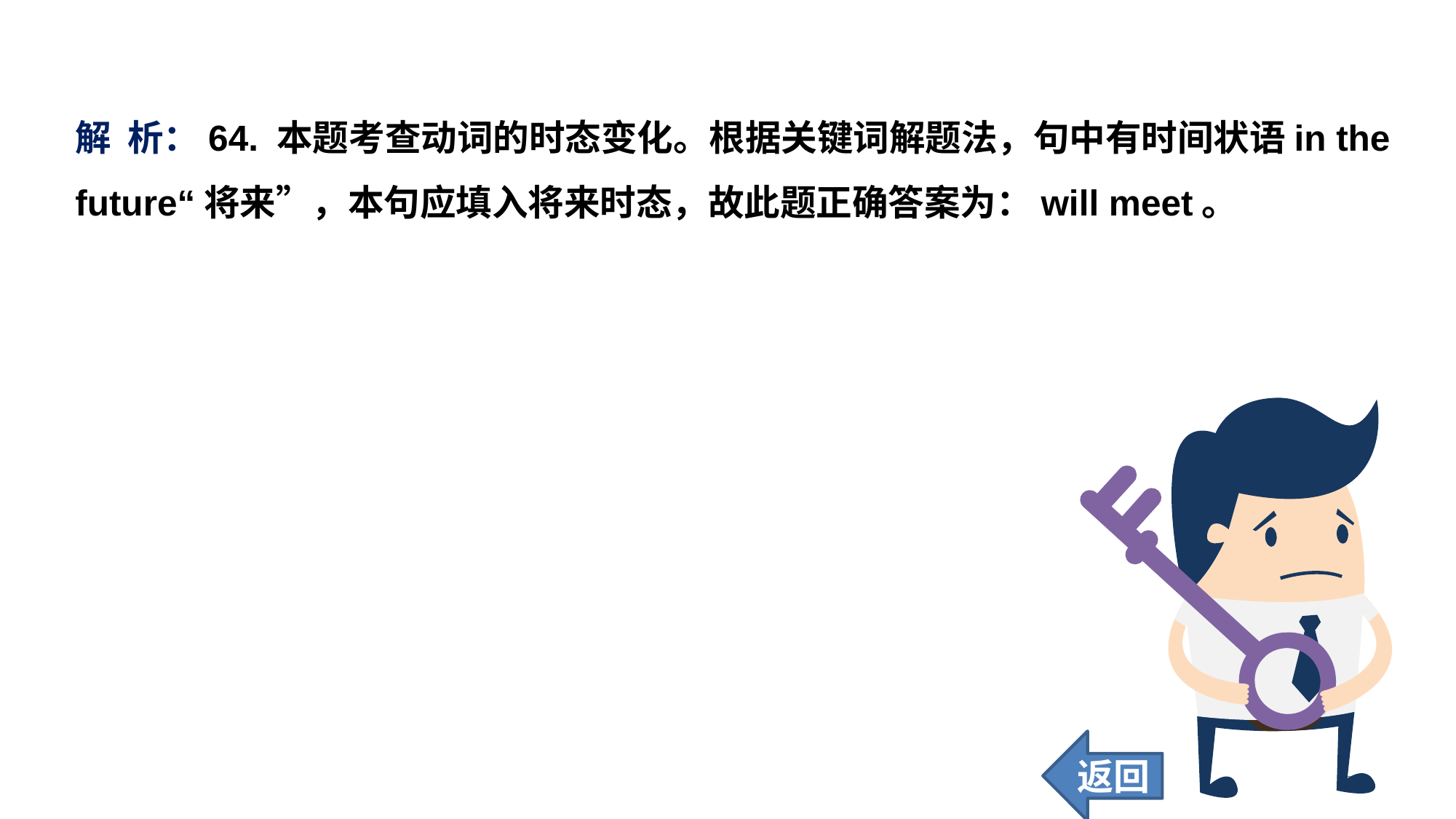

解  析：64. 本题考查动词的时态变化。根据关键词解题法，句中有时间状语in the future“将来”，本句应填入将来时态，故此题正确答案为：will meet。

返回
277